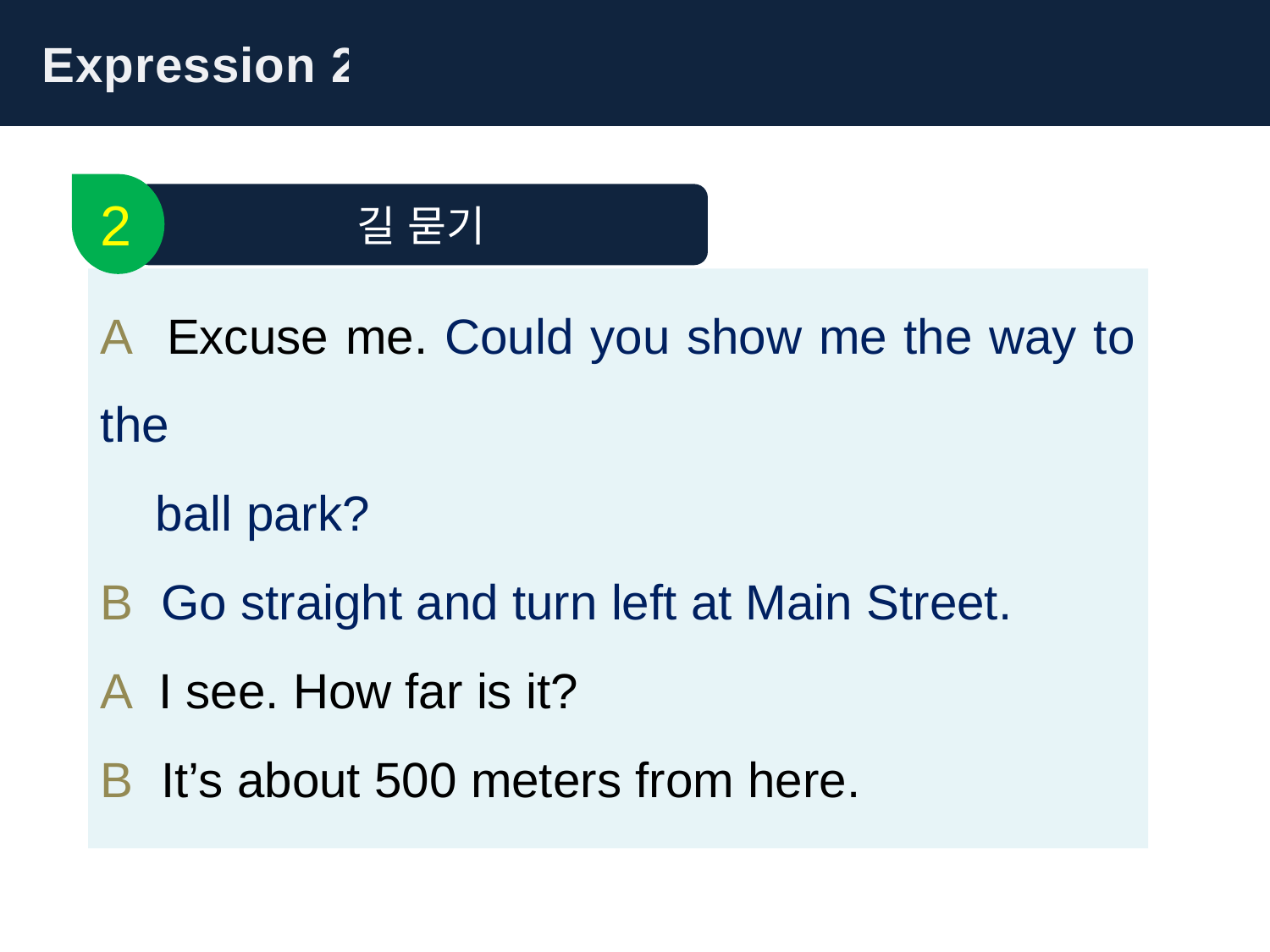

Expression 2

2
길 묻기
A  Excuse me. Could you show me the way to the
    ball park?
B  Go straight and turn left at Main Street.
A  I see. How far is it?
B  It’s about 500 meters from here.